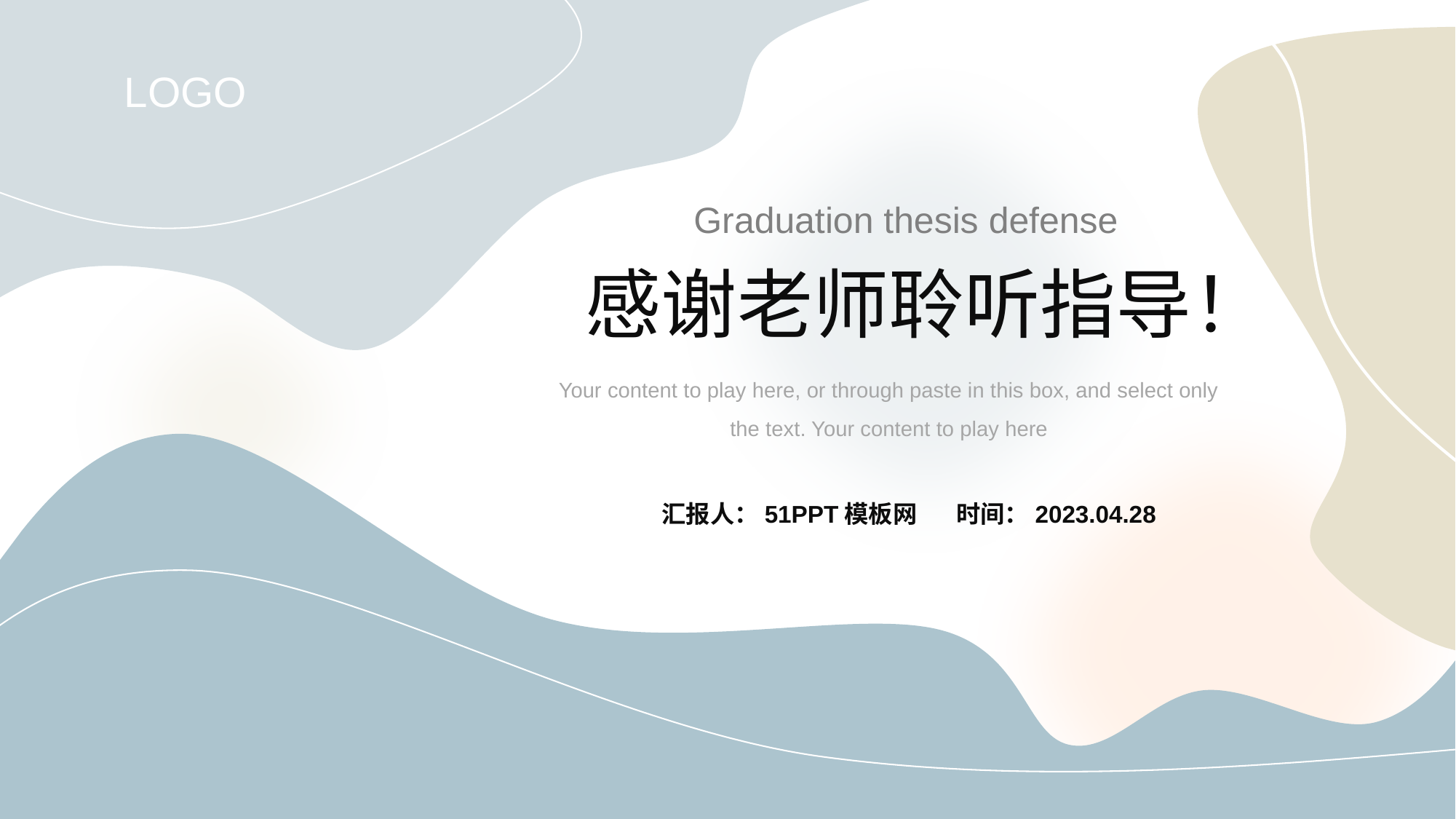

LOGO
Graduation thesis defense

感谢老师聆听指导！
Your content to play here, or through paste in this box, and select only the text. Your content to play here

汇报人：51PPT模板网
时间：2023.04.28